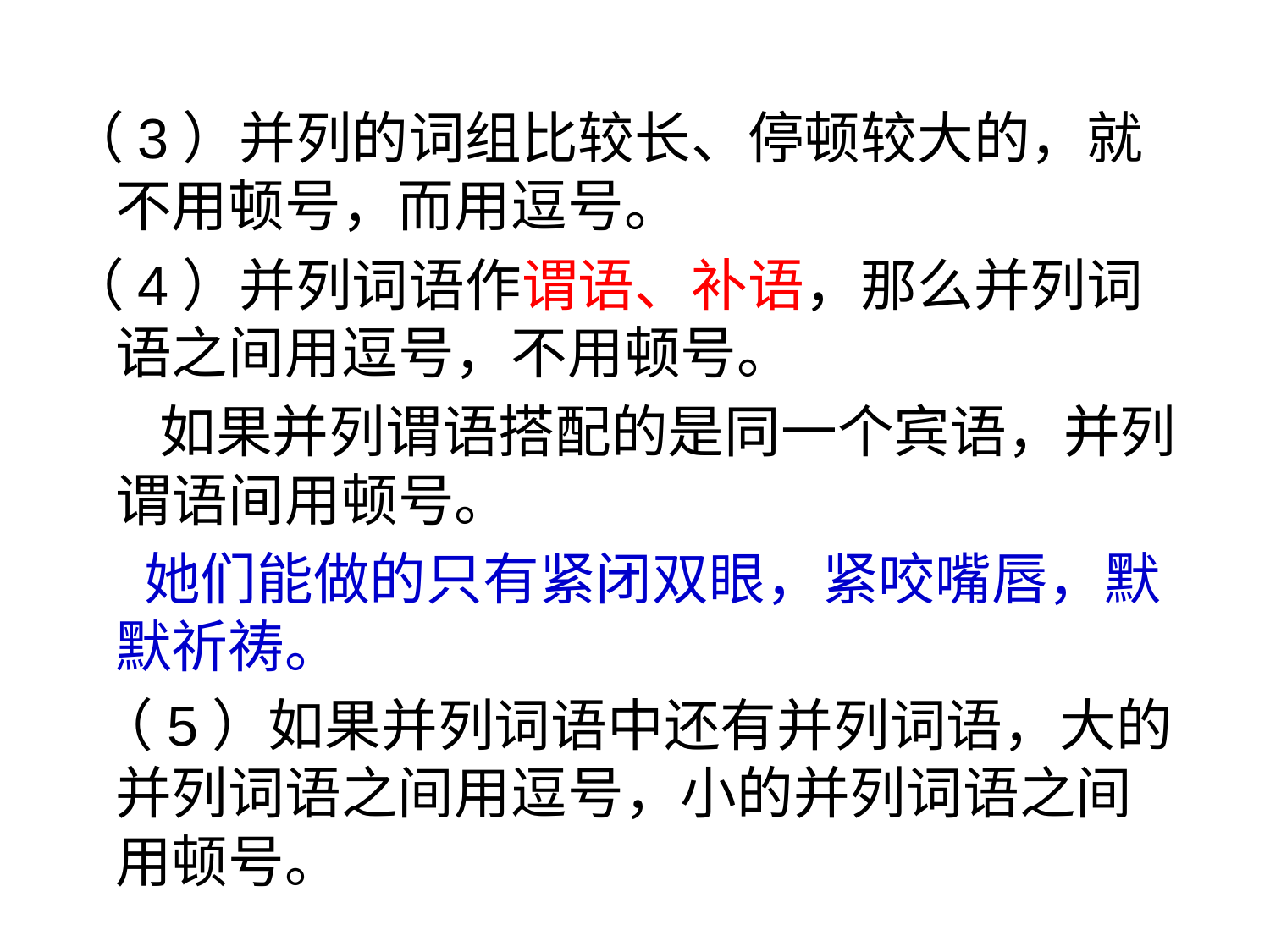

（3）并列的词组比较长、停顿较大的，就不用顿号，而用逗号。
（4）并列词语作谓语、补语，那么并列词语之间用逗号，不用顿号。
     如果并列谓语搭配的是同一个宾语，并列谓语间用顿号。
    她们能做的只有紧闭双眼，紧咬嘴唇，默默祈祷。
 （5）如果并列词语中还有并列词语，大的并列词语之间用逗号，小的并列词语之间用顿号。